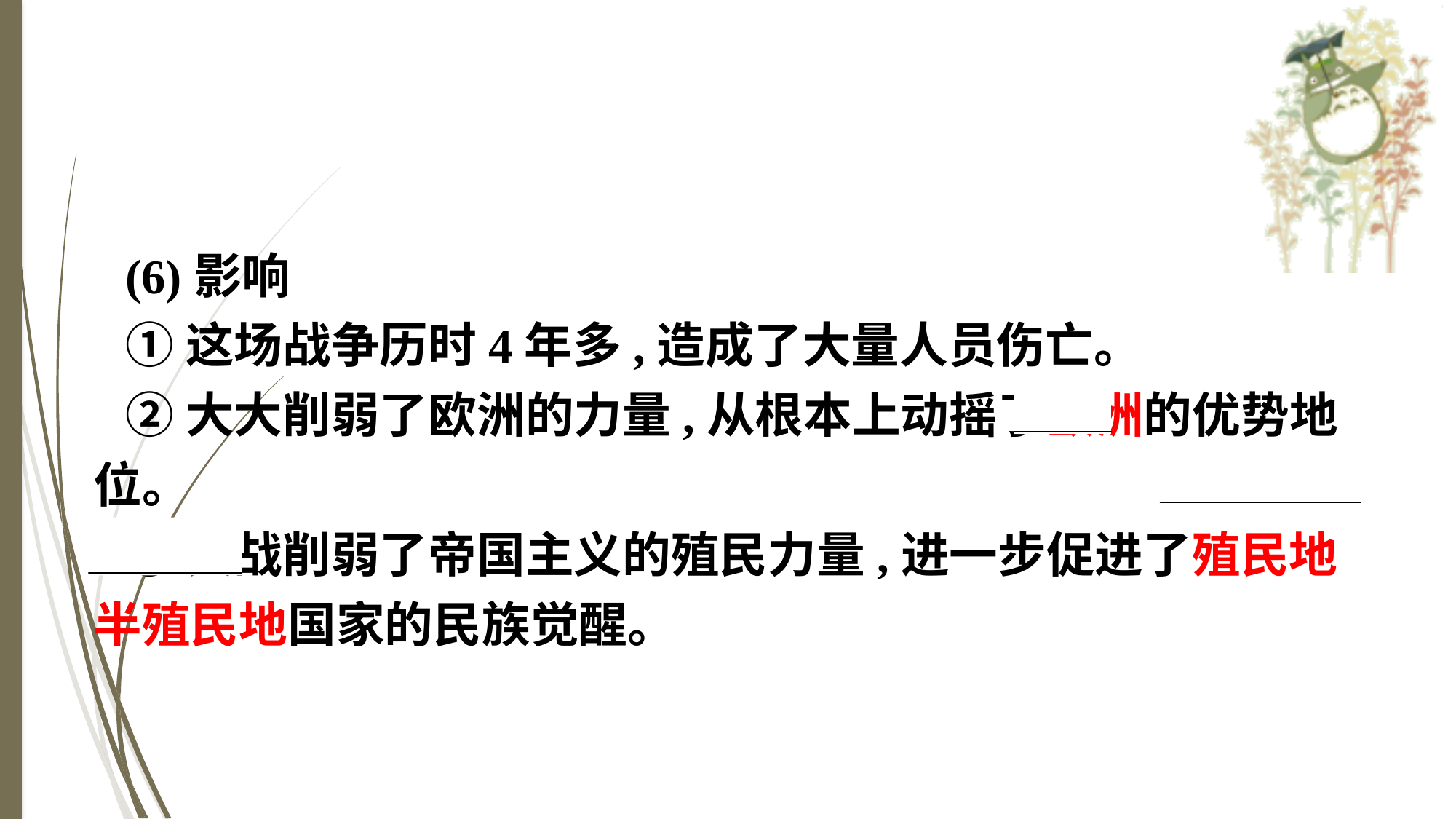

(6)影响
①这场战争历时4年多,造成了大量人员伤亡。
②大大削弱了欧洲的力量,从根本上动摇了欧洲的优势地位。
③大战削弱了帝国主义的殖民力量,进一步促进了殖民地半殖民地国家的民族觉醒。